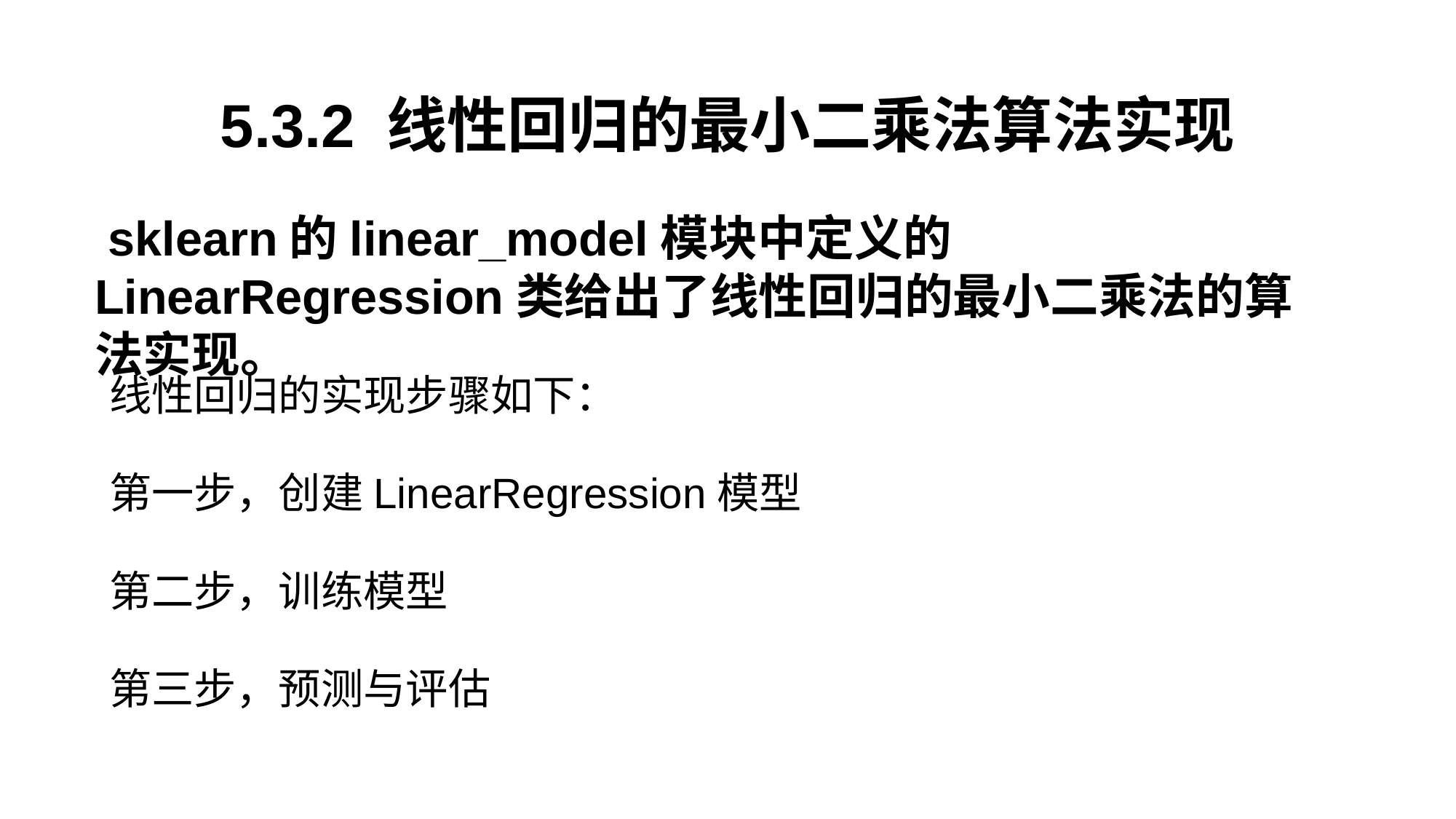

5.3.2 线性回归的最小二乘法算法实现
 sklearn的linear_model模块中定义的LinearRegression类给出了线性回归的最小二乘法的算法实现。
线性回归的实现步骤如下：
第一步，创建LinearRegression模型
第二步，训练模型
第三步，预测与评估